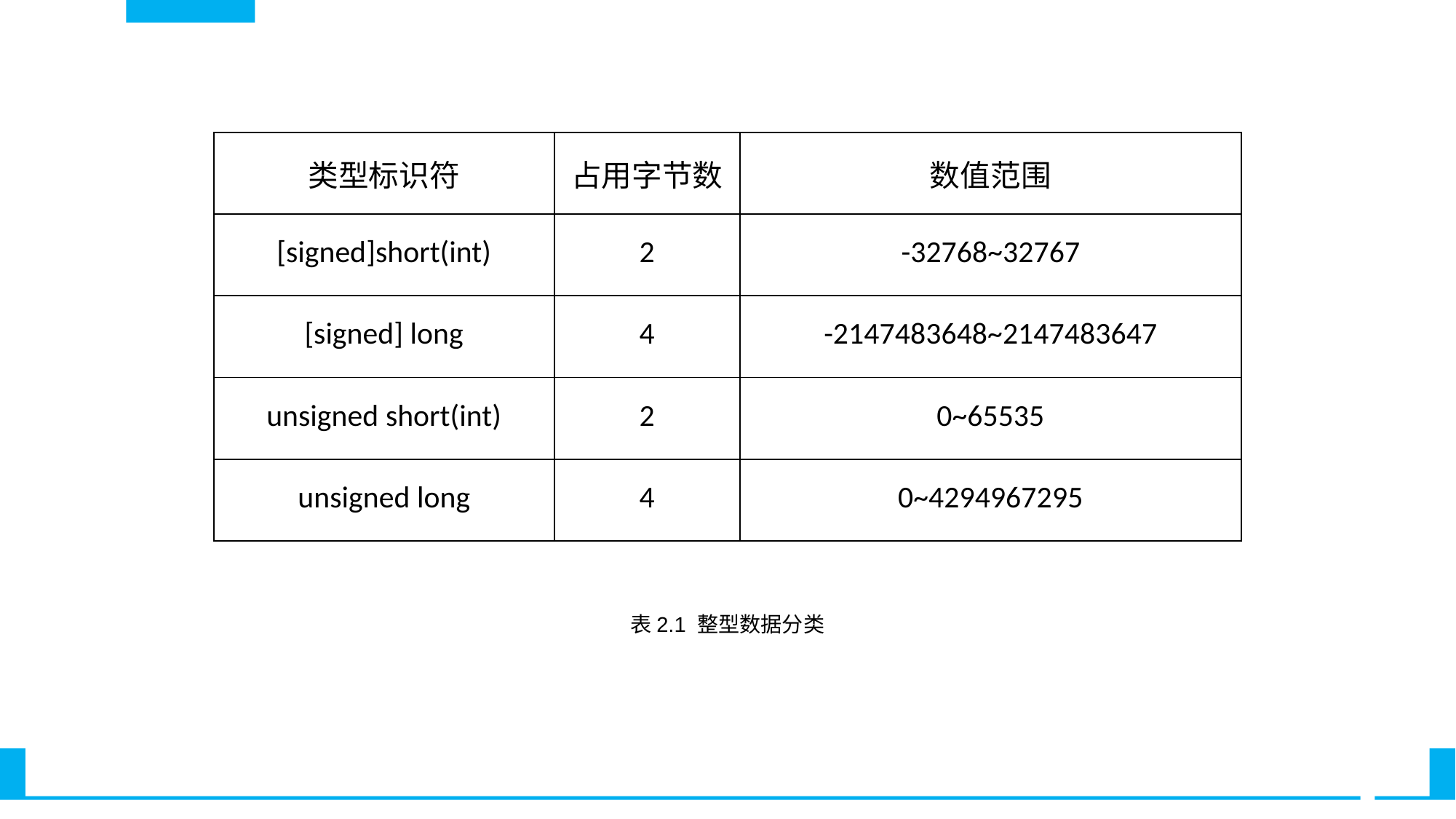

| 类型标识符 | 占用字节数 | 数值范围 |
| --- | --- | --- |
| [signed]short(int) | 2 | -32768~32767 |
| [signed] long | 4 | -2147483648~2147483647 |
| unsigned short(int) | 2 | 0~65535 |
| unsigned long | 4 | 0~4294967295 |
表2.1 整型数据分类